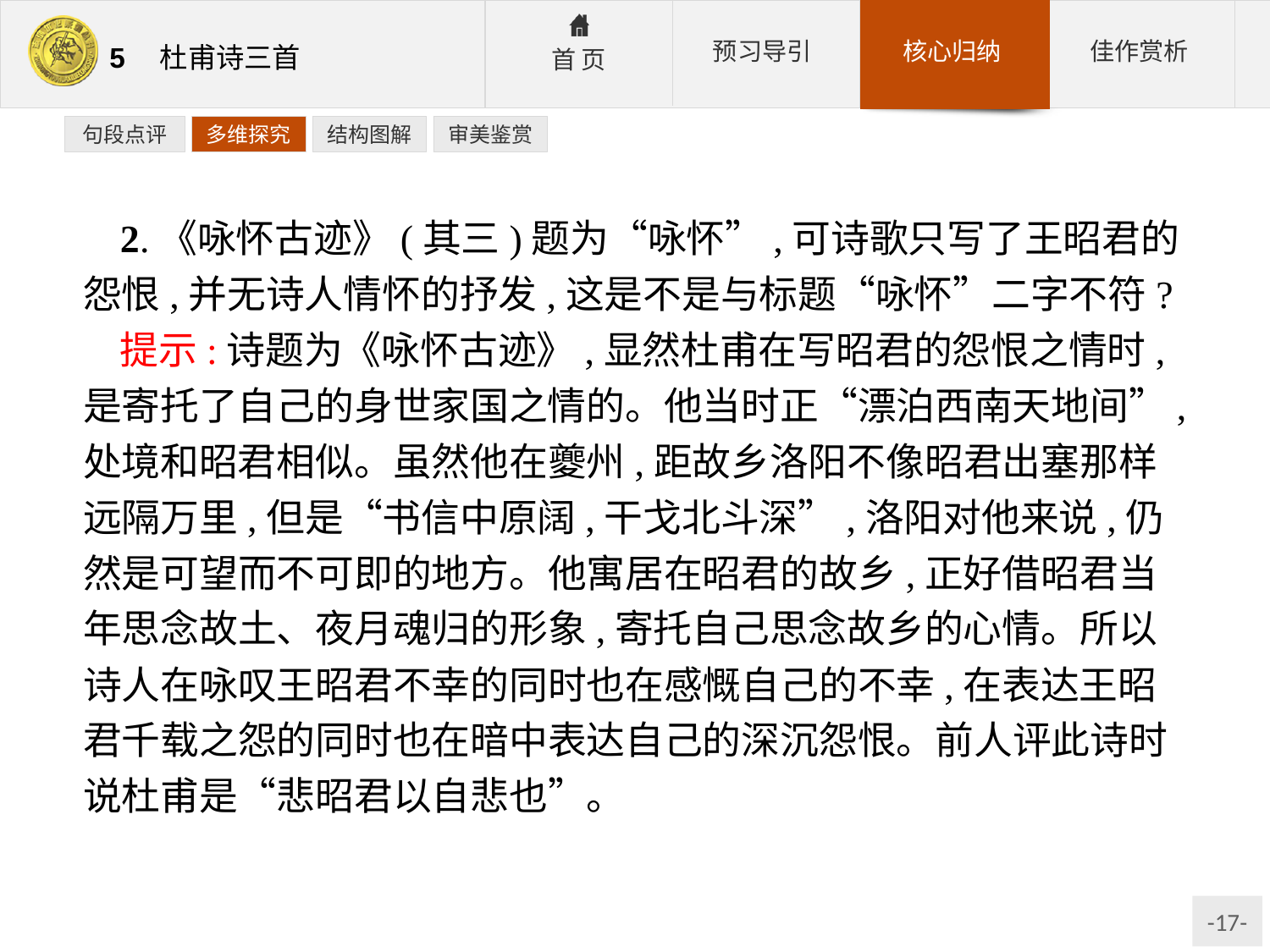

句段点评
多维探究
结构图解
审美鉴赏
2.《咏怀古迹》(其三)题为“咏怀”,可诗歌只写了王昭君的怨恨,并无诗人情怀的抒发,这是不是与标题“咏怀”二字不符?
提示:诗题为《咏怀古迹》,显然杜甫在写昭君的怨恨之情时,是寄托了自己的身世家国之情的。他当时正“漂泊西南天地间”,处境和昭君相似。虽然他在夔州,距故乡洛阳不像昭君出塞那样远隔万里,但是“书信中原阔,干戈北斗深”,洛阳对他来说,仍然是可望而不可即的地方。他寓居在昭君的故乡,正好借昭君当年思念故土、夜月魂归的形象,寄托自己思念故乡的心情。所以诗人在咏叹王昭君不幸的同时也在感慨自己的不幸,在表达王昭君千载之怨的同时也在暗中表达自己的深沉怨恨。前人评此诗时说杜甫是“悲昭君以自悲也”。